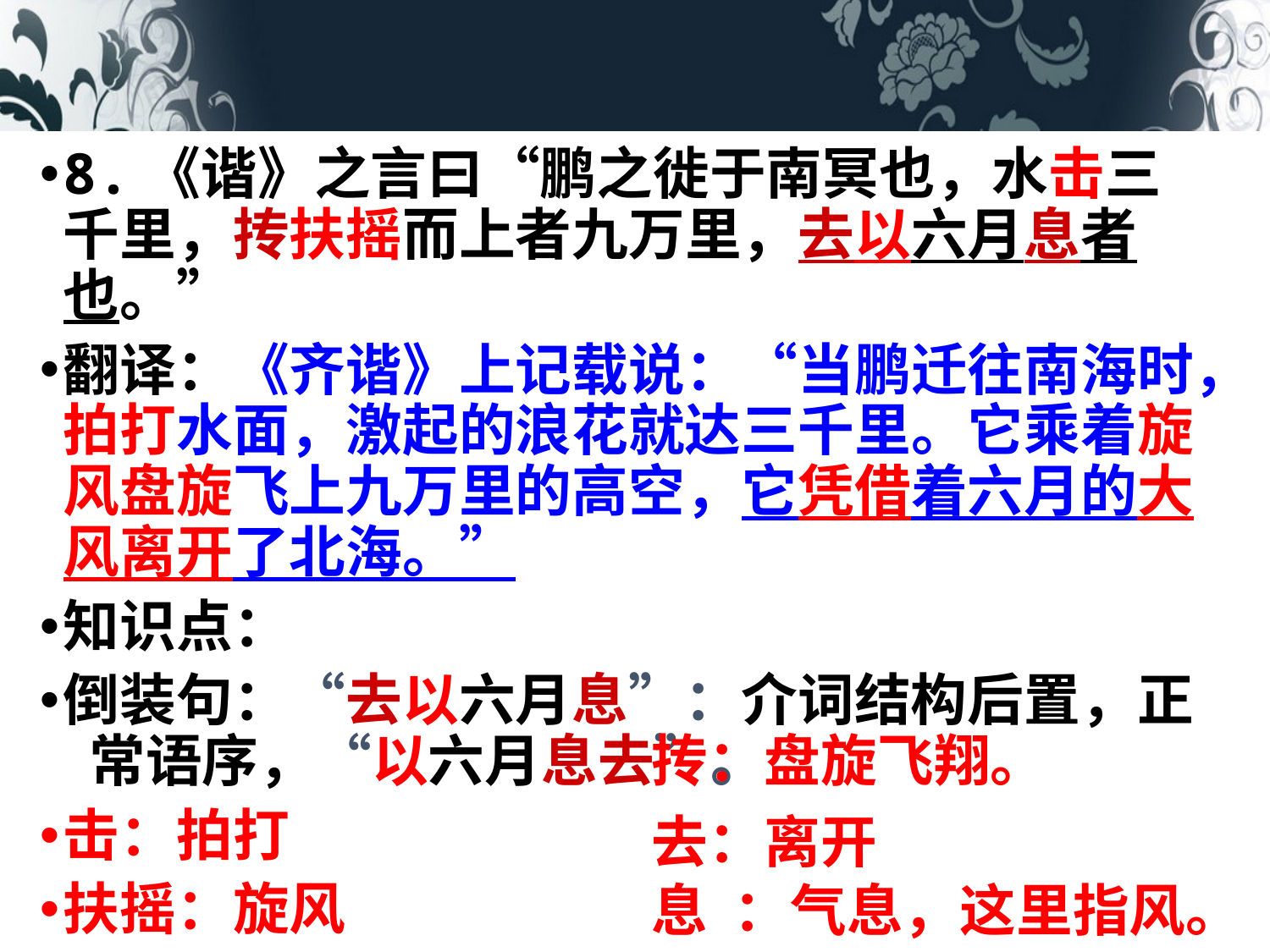

8.《谐》之言曰“鹏之徙于南冥也，水击三千里，抟扶摇而上者九万里，去以六月息者也。”
翻译：《齐谐》上记载说：“当鹏迁往南海时，拍打水面，激起的浪花就达三千里。它乘着旋风盘旋飞上九万里的高空，它凭借着六月的大风离开了北海。”
知识点：
倒装句：“去以六月息”：介词结构后置，正    常语序，“以六月息去”。
击：拍打
扶摇：旋风
以：凭借

抟：盘旋飞翔。
去：离开
息  ：气息，这里指风。